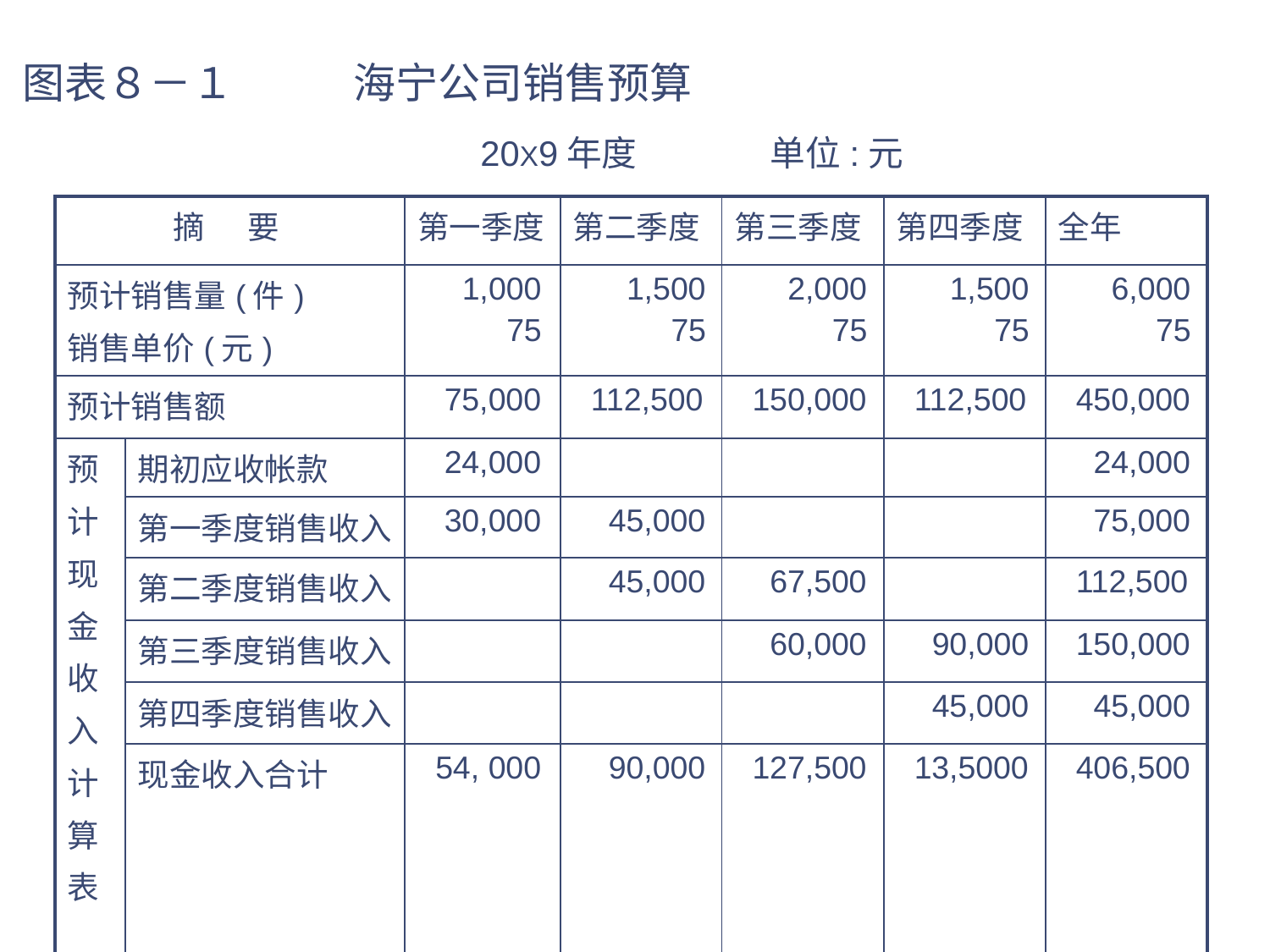

# 图表８－１　     海宁公司销售预算 20X9年度                 单位:元
| 摘 要 |  | 第一季度 | 第二季度 | 第三季度 | 第四季度 | 全年 |
| --- | --- | --- | --- | --- | --- | --- |
| 预计销售量(件) 销售单价(元) |  | 1,000 75 | 1,500 75 | 2,000 75 | 1,500 75 | 6,000 75 |
| 预计销售额 |  | 75,000 | 112,500 | 150,000 | 112,500 | 450,000 |
| 预 计 现 金 收 入 计 算 表 | 期初应收帐款 | 24,000 |  |  |  | 24,000 |
|  | 第一季度销售收入 | 30,000 | 45,000 |  |  | 75,000 |
|  | 第二季度销售收入 |  | 45,000 | 67,500 |  | 112,500 |
|  | 第三季度销售收入 |  |  | 60,000 | 90,000 | 150,000 |
|  | 第四季度销售收入 |  |  |  | 45,000 | 45,000 |
|  | 现金收入合计 | 54, 000 | 90,000 | 127,500 | 13,5000 | 406,500 |